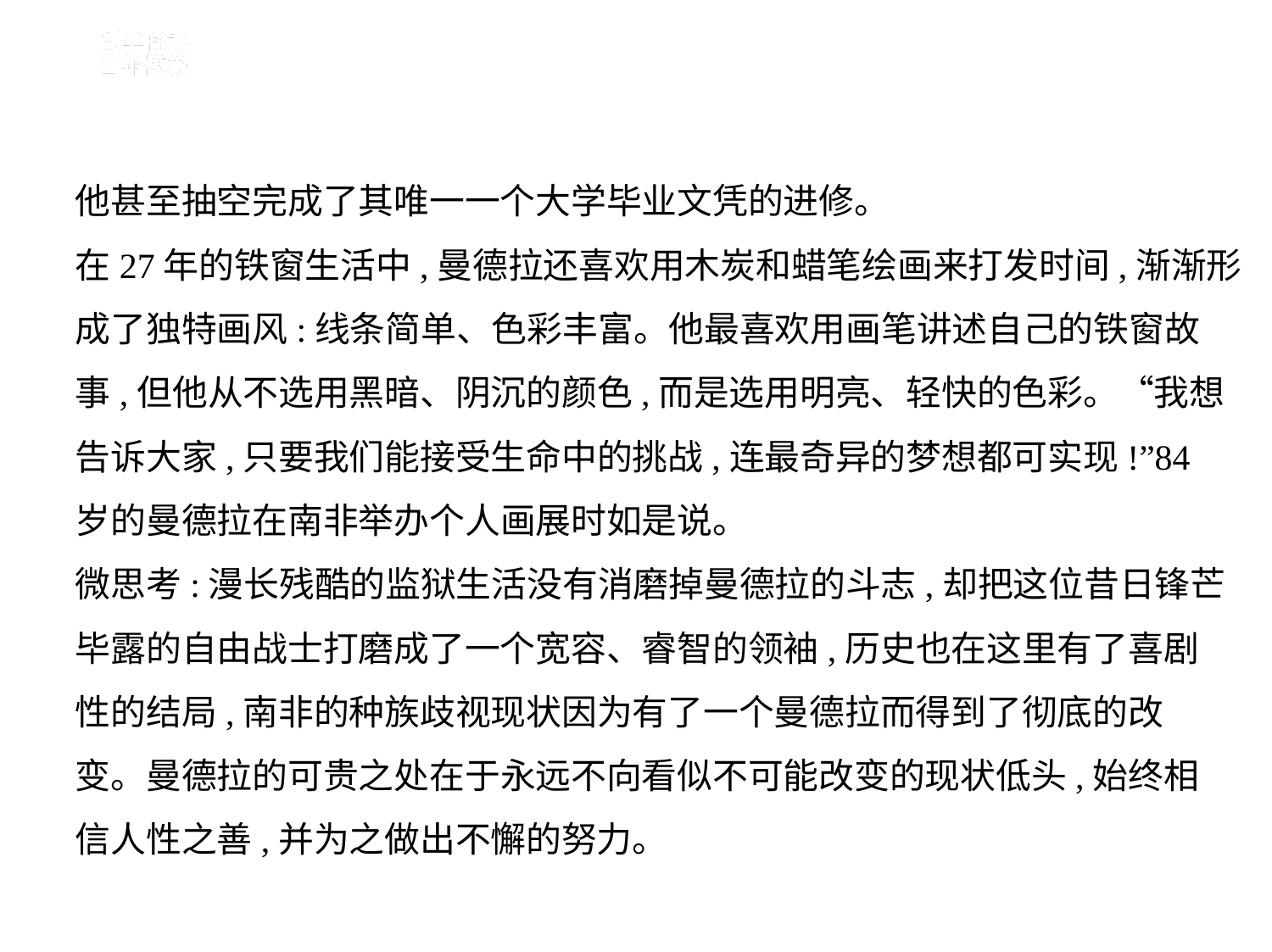

他甚至抽空完成了其唯一一个大学毕业文凭的进修。
在27年的铁窗生活中,曼德拉还喜欢用木炭和蜡笔绘画来打发时间,渐渐形
成了独特画风:线条简单、色彩丰富。他最喜欢用画笔讲述自己的铁窗故
事,但他从不选用黑暗、阴沉的颜色,而是选用明亮、轻快的色彩。“我想
告诉大家,只要我们能接受生命中的挑战,连最奇异的梦想都可实现!”84
岁的曼德拉在南非举办个人画展时如是说。
微思考:漫长残酷的监狱生活没有消磨掉曼德拉的斗志,却把这位昔日锋芒
毕露的自由战士打磨成了一个宽容、睿智的领袖,历史也在这里有了喜剧
性的结局,南非的种族歧视现状因为有了一个曼德拉而得到了彻底的改
变。曼德拉的可贵之处在于永远不向看似不可能改变的现状低头,始终相
信人性之善,并为之做出不懈的努力。